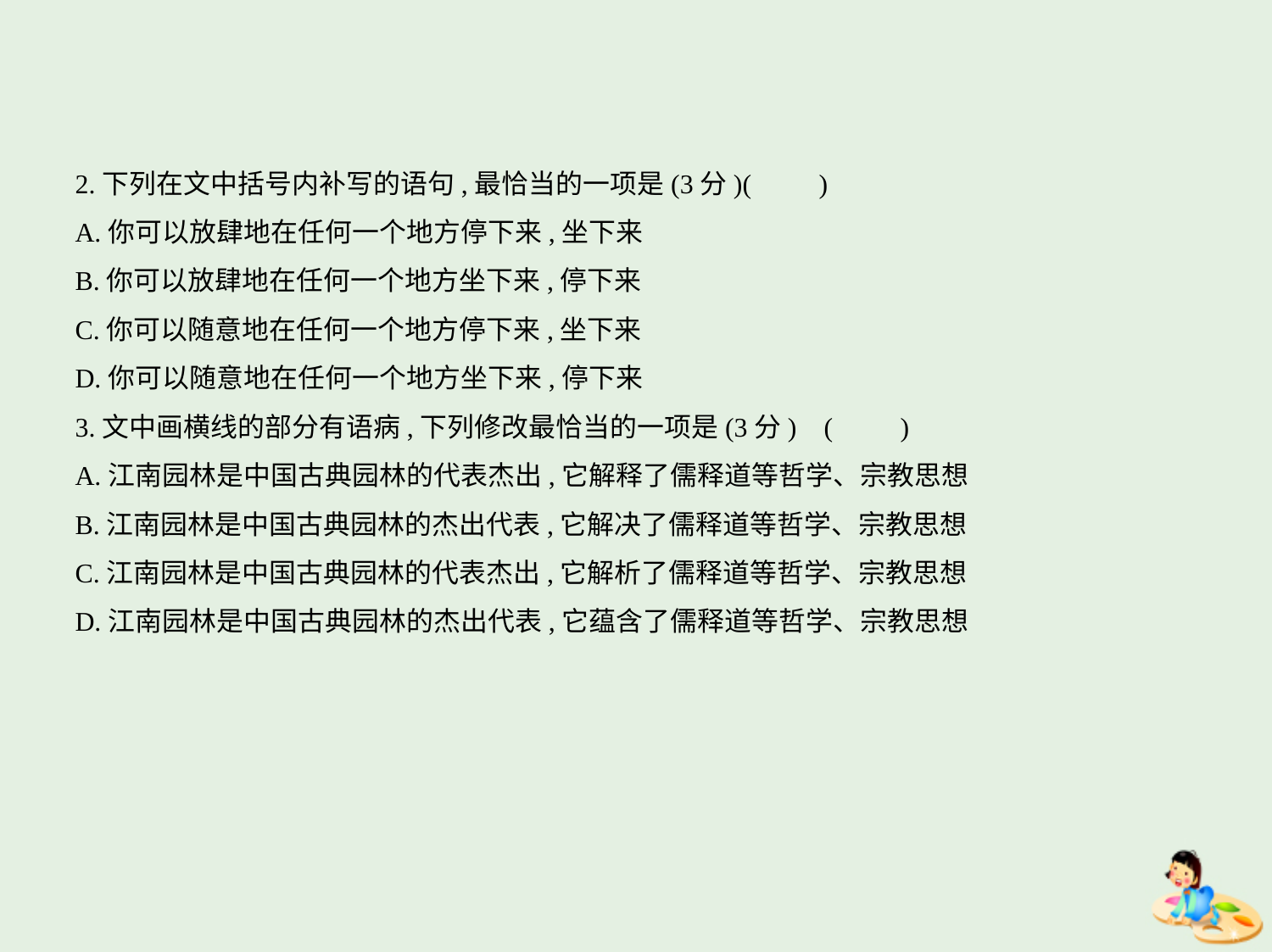

2.下列在文中括号内补写的语句,最恰当的一项是(3分)(　　)
A.你可以放肆地在任何一个地方停下来,坐下来
B.你可以放肆地在任何一个地方坐下来,停下来
C.你可以随意地在任何一个地方停下来,坐下来
D.你可以随意地在任何一个地方坐下来,停下来
3.文中画横线的部分有语病,下列修改最恰当的一项是(3分) (　　)
A.江南园林是中国古典园林的代表杰出,它解释了儒释道等哲学、宗教思想
B.江南园林是中国古典园林的杰出代表,它解决了儒释道等哲学、宗教思想
C.江南园林是中国古典园林的代表杰出,它解析了儒释道等哲学、宗教思想
D.江南园林是中国古典园林的杰出代表,它蕴含了儒释道等哲学、宗教思想